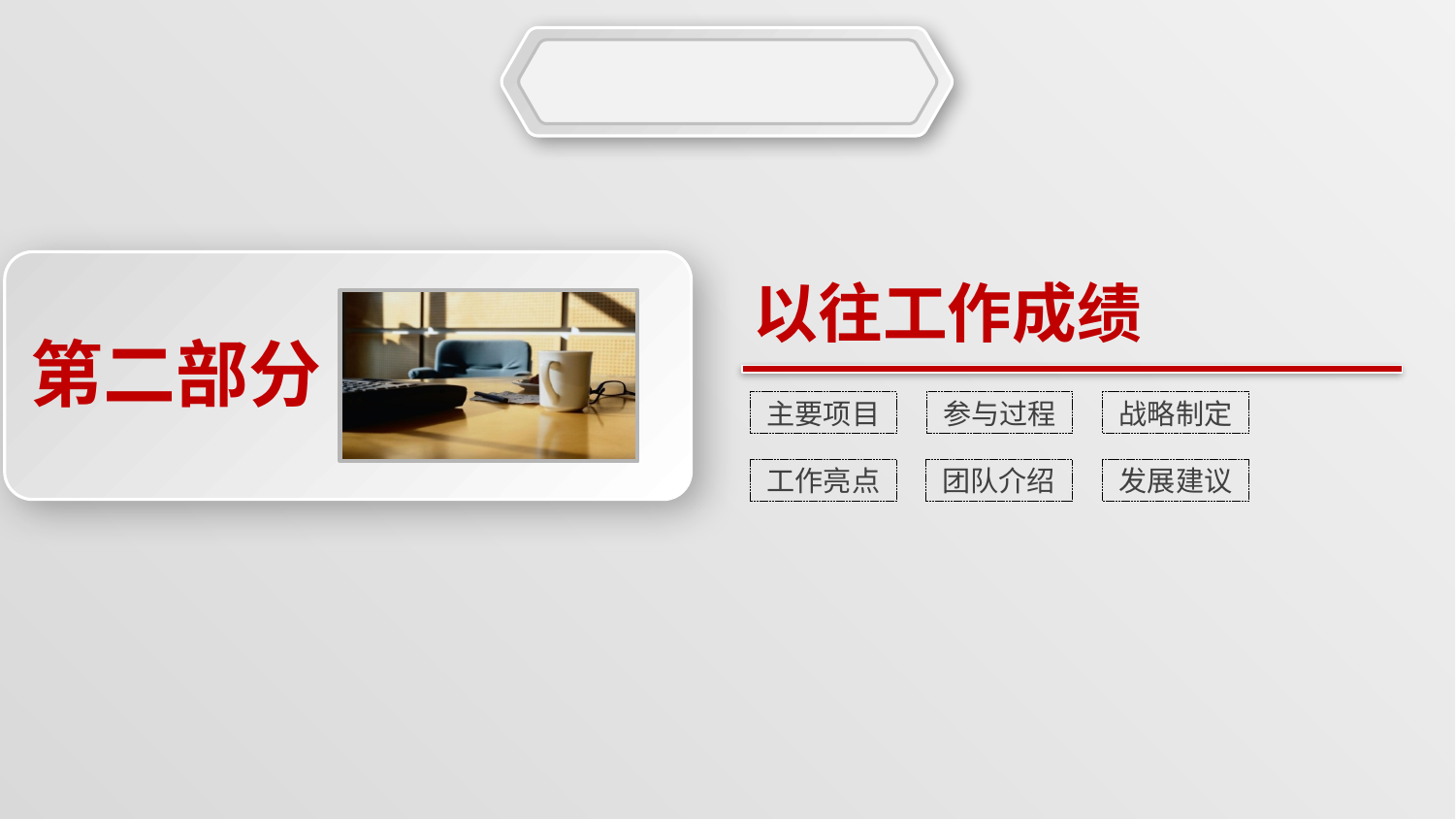

以往工作成绩

第二部分

主要项目
参与过程
战略制定
工作亮点
团队介绍
发展建议